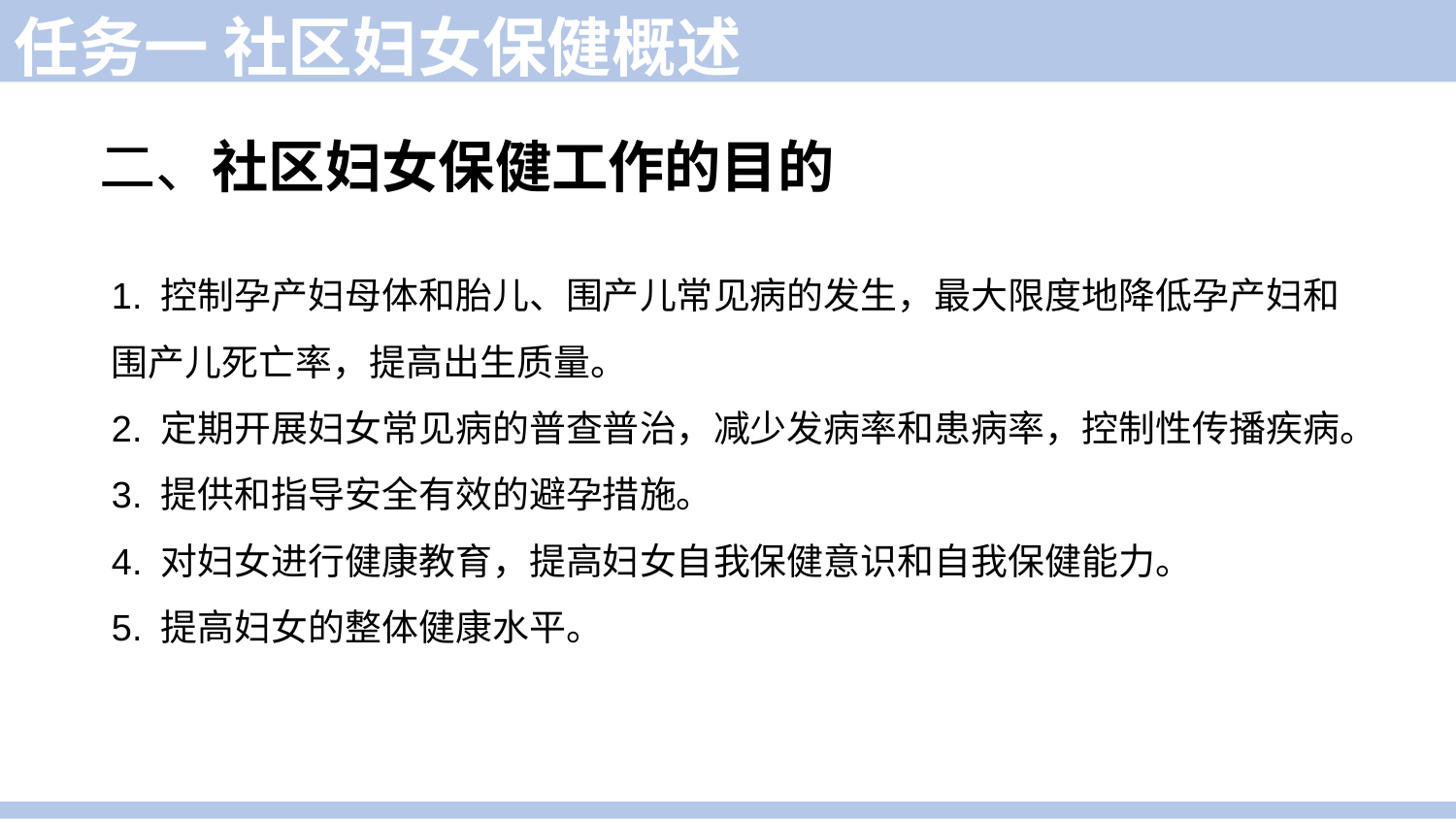

任务一 社区妇女保健概述
二、社区妇女保健工作的目的
1. 控制孕产妇母体和胎儿、围产儿常见病的发生，最大限度地降低孕产妇和围产儿死亡率，提高出生质量。
2. 定期开展妇女常见病的普查普治，减少发病率和患病率，控制性传播疾病。
3. 提供和指导安全有效的避孕措施。
4. 对妇女进行健康教育，提高妇女自我保健意识和自我保健能力。
5. 提高妇女的整体健康水平。